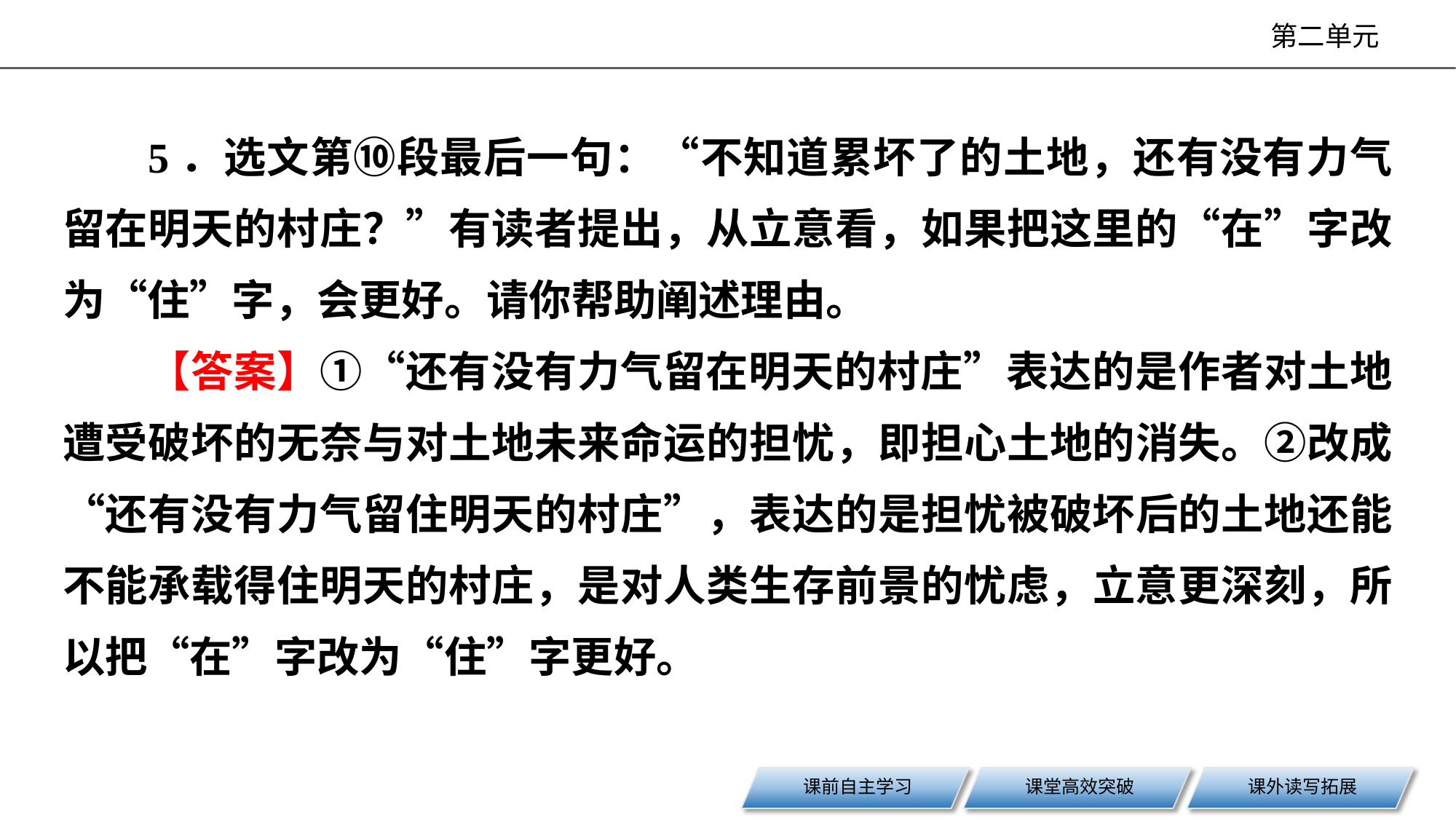

5．选文第⑩段最后一句：“不知道累坏了的土地，还有没有力气留在明天的村庄？”有读者提出，从立意看，如果把这里的“在”字改为“住”字，会更好。请你帮助阐述理由。
【答案】①“还有没有力气留在明天的村庄”表达的是作者对土地遭受破坏的无奈与对土地未来命运的担忧，即担心土地的消失。②改成“还有没有力气留住明天的村庄”，表达的是担忧被破坏后的土地还能不能承载得住明天的村庄，是对人类生存前景的忧虑，立意更深刻，所以把“在”字改为“住”字更好。